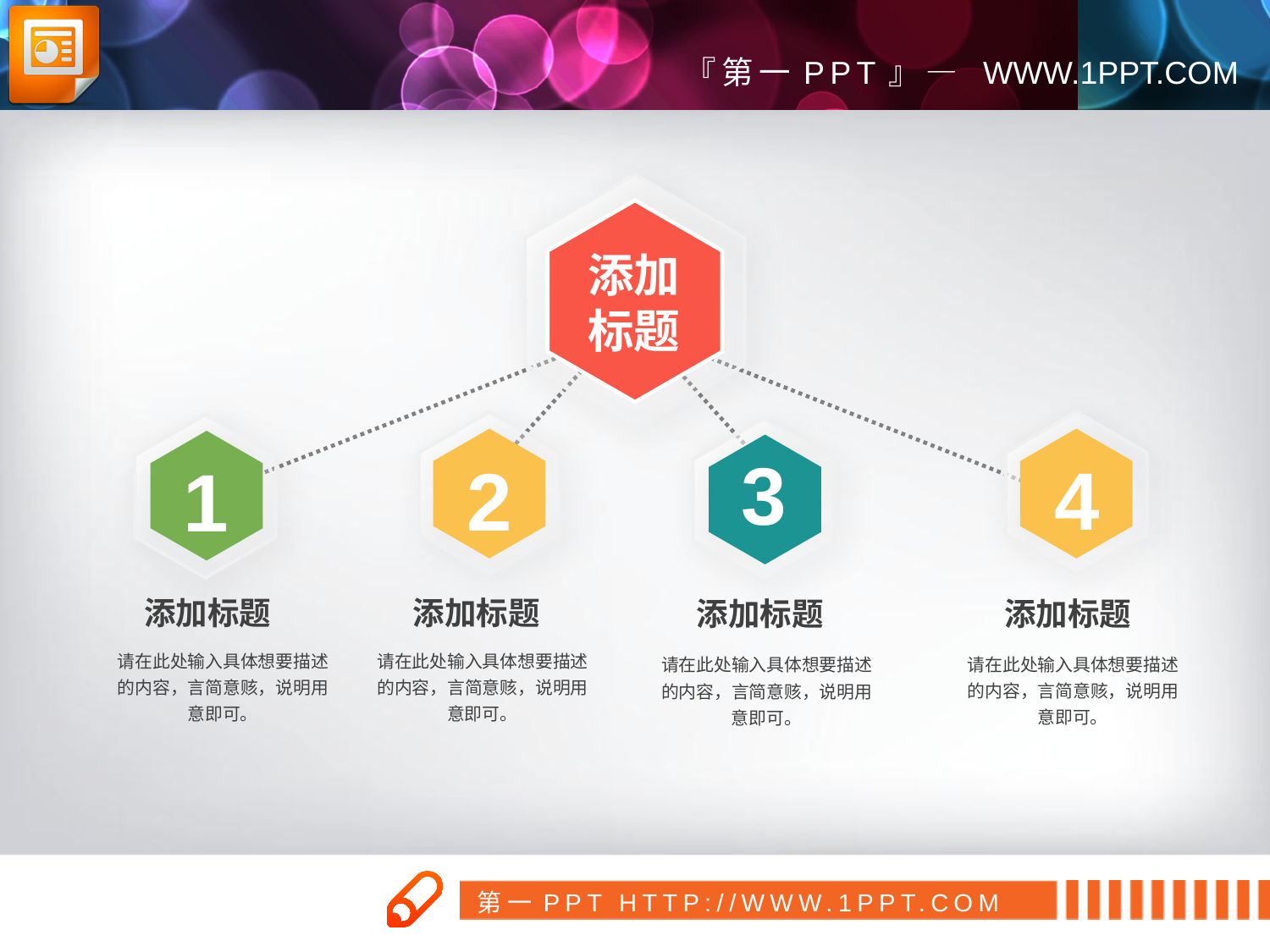

添加
标题

3
4
2
1
添加标题
添加标题
添加标题
添加标题
请在此处输入具体想要描述的内容，言简意赅，说明用意即可。
请在此处输入具体想要描述的内容，言简意赅，说明用意即可。
请在此处输入具体想要描述的内容，言简意赅，说明用意即可。

请在此处输入具体想要描述的内容，言简意赅，说明用意即可。